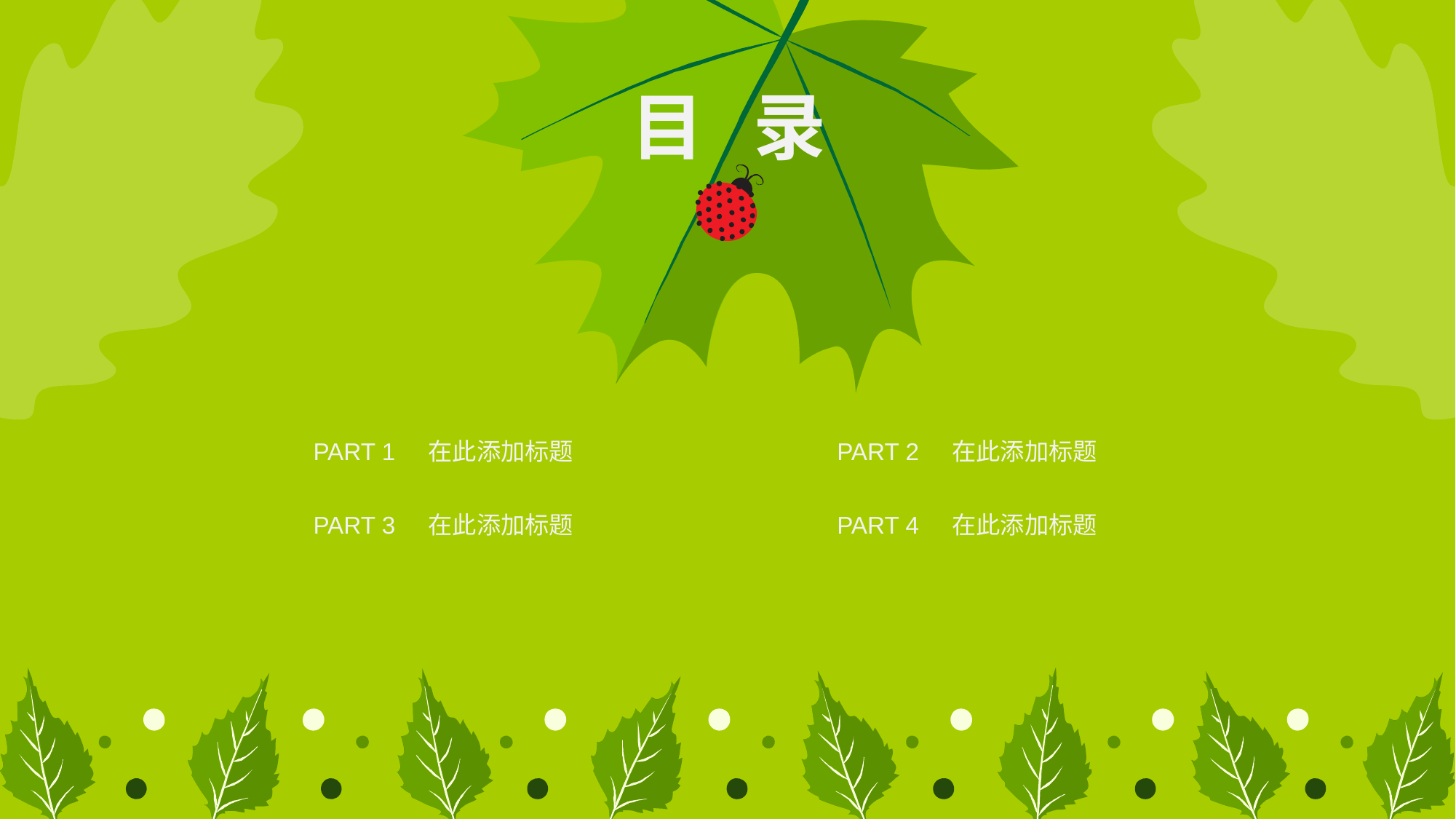

目   录

PART 1    在此添加标题
PART 2    在此添加标题
PART 3    在此添加标题
PART 4    在此添加标题